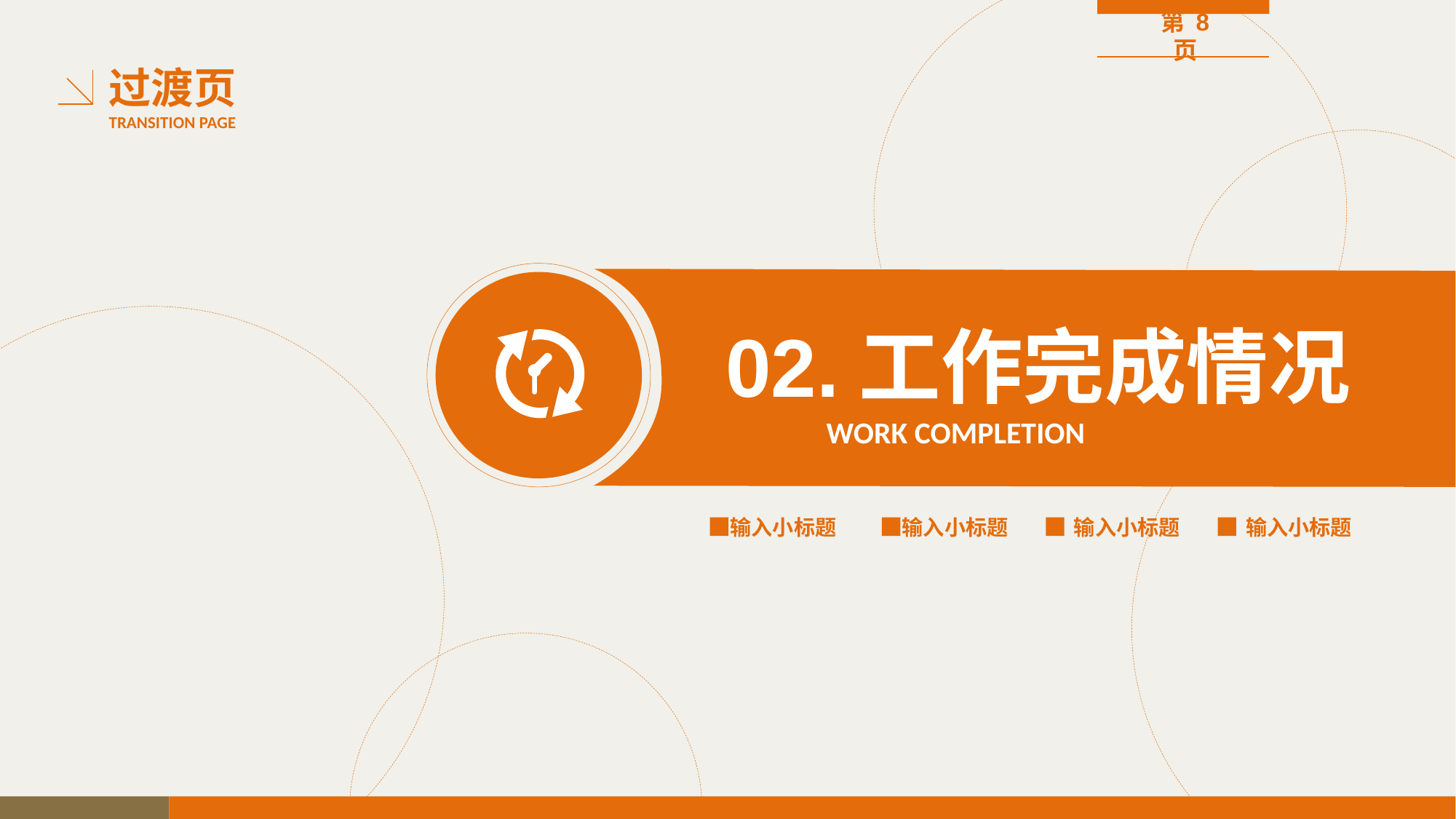

第 8 页
# 过渡页 TRANSITION PAGE

02.工作完成情况
            WORK COMPLETION

输入小标题
输入小标题
输入小标题
输入小标题